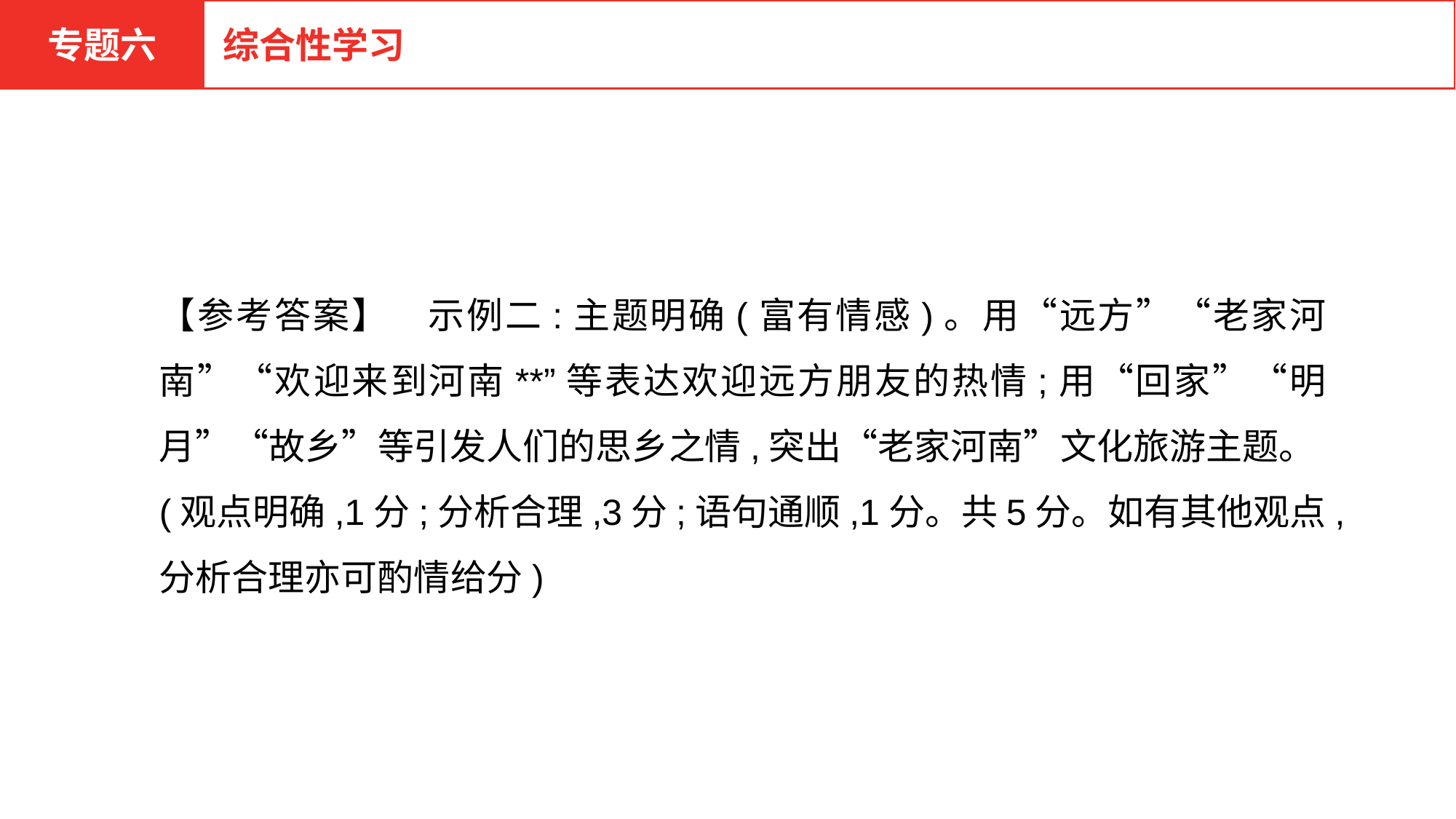

专题六
综合性学习
【参考答案】　示例二:主题明确(富有情感)。用“远方”“老家河南”“欢迎来到河南**”等表达欢迎远方朋友的热情;用“回家”“明月”“故乡”等引发人们的思乡之情,突出“老家河南”文化旅游主题。
(观点明确,1分;分析合理,3分;语句通顺,1分。共5分。如有其他观点,分析合理亦可酌情给分)